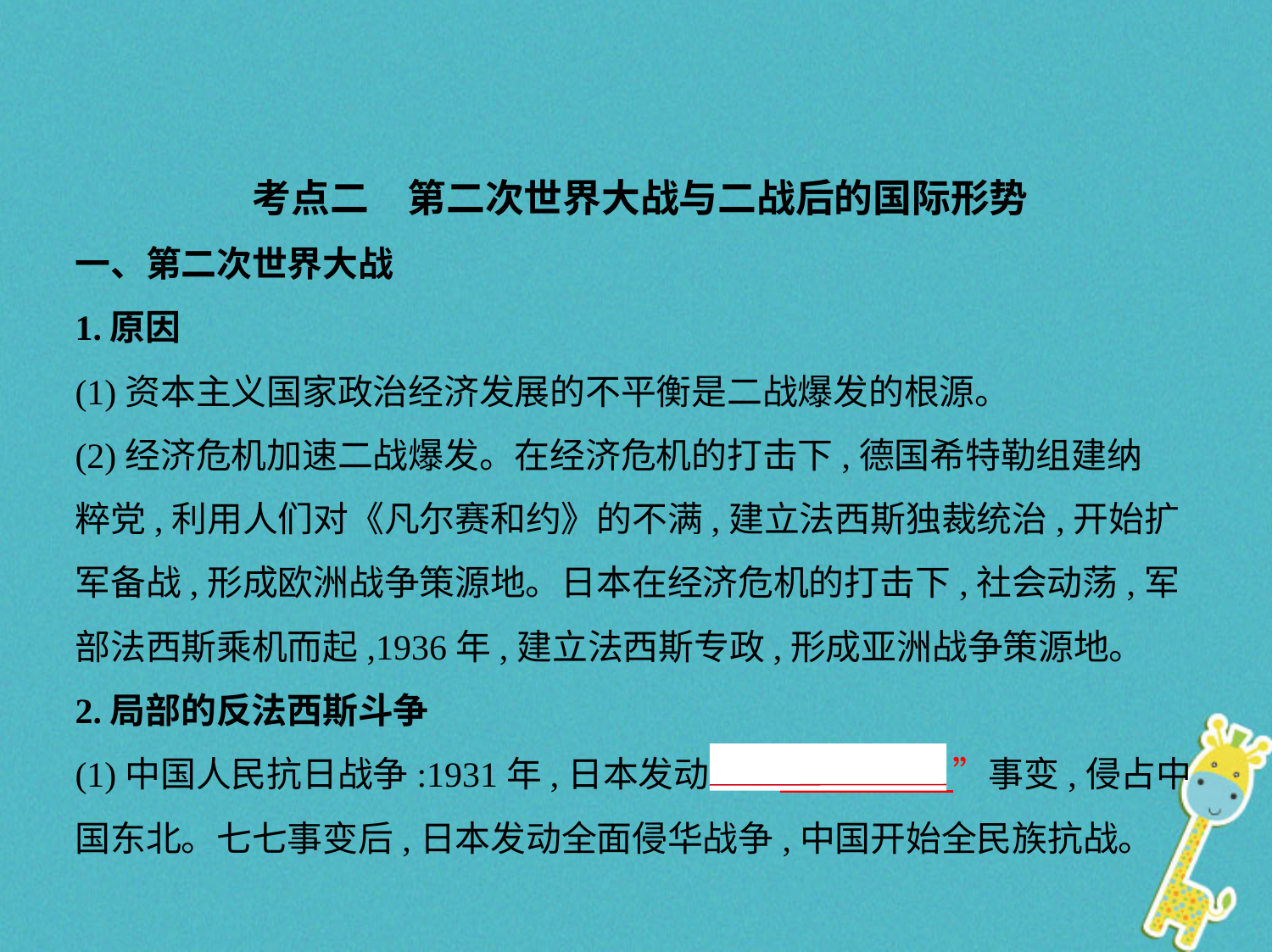

考点二　第二次世界大战与二战后的国际形势
一、第二次世界大战
1.原因
(1)资本主义国家政治经济发展的不平衡是二战爆发的根源。
(2)经济危机加速二战爆发。在经济危机的打击下,德国希特勒组建纳
粹党,利用人们对《凡尔赛和约》的不满,建立法西斯独裁统治,开始扩
军备战,形成欧洲战争策源地。日本在经济危机的打击下,社会动荡,军
部法西斯乘机而起,1936年,建立法西斯专政,形成亚洲战争策源地。
2.局部的反法西斯斗争
(1)中国人民抗日战争:1931年,日本发动①“　九一八    ”事变,侵占中
国东北。七七事变后,日本发动全面侵华战争,中国开始全民族抗战。